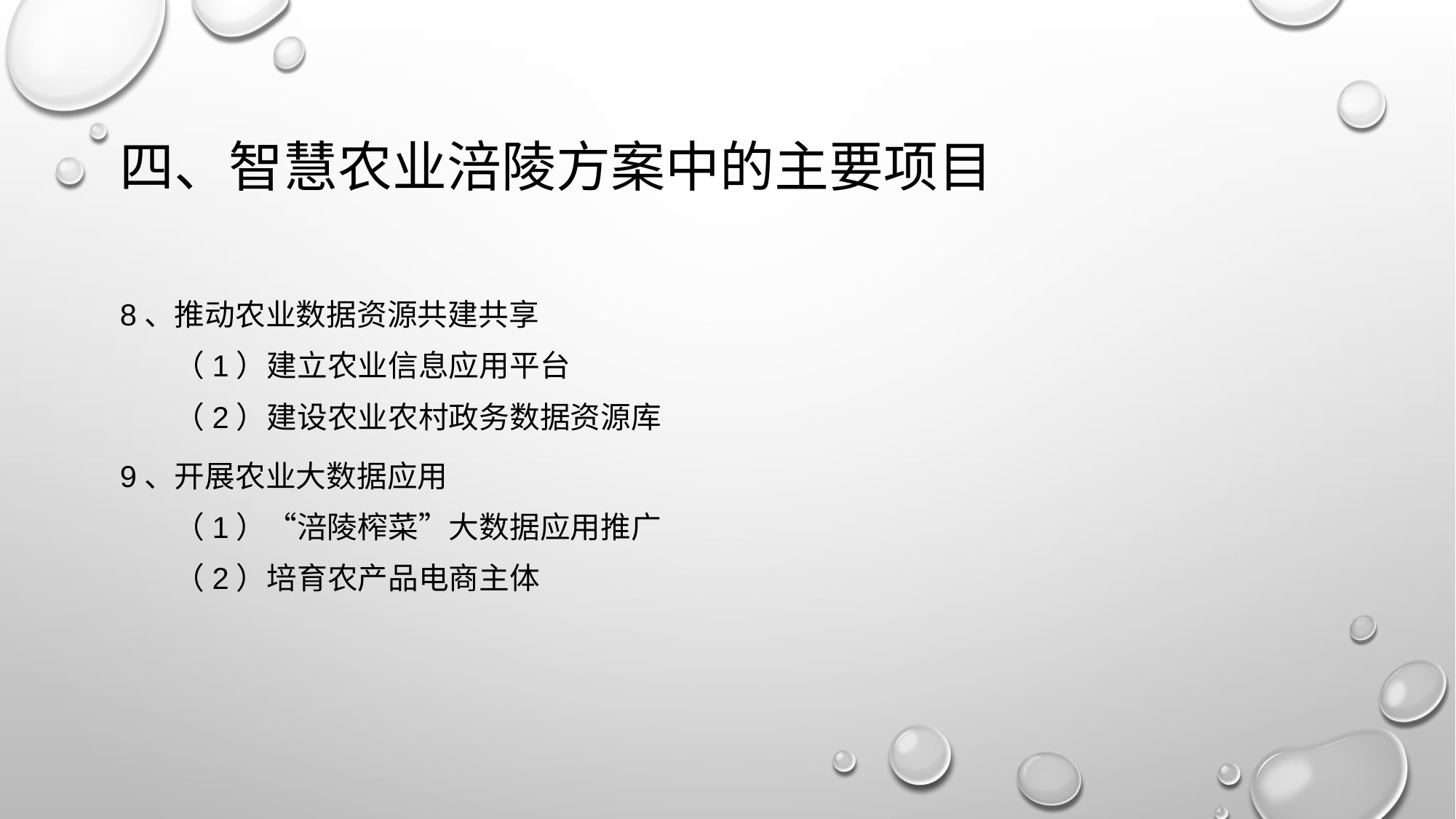

# 四、智慧农业涪陵方案中的主要项目
8、推动农业数据资源共建共享
（1）建立农业信息应用平台
（2）建设农业农村政务数据资源库
9、开展农业大数据应用
（1）“涪陵榨菜”大数据应用推广
（2）培育农产品电商主体